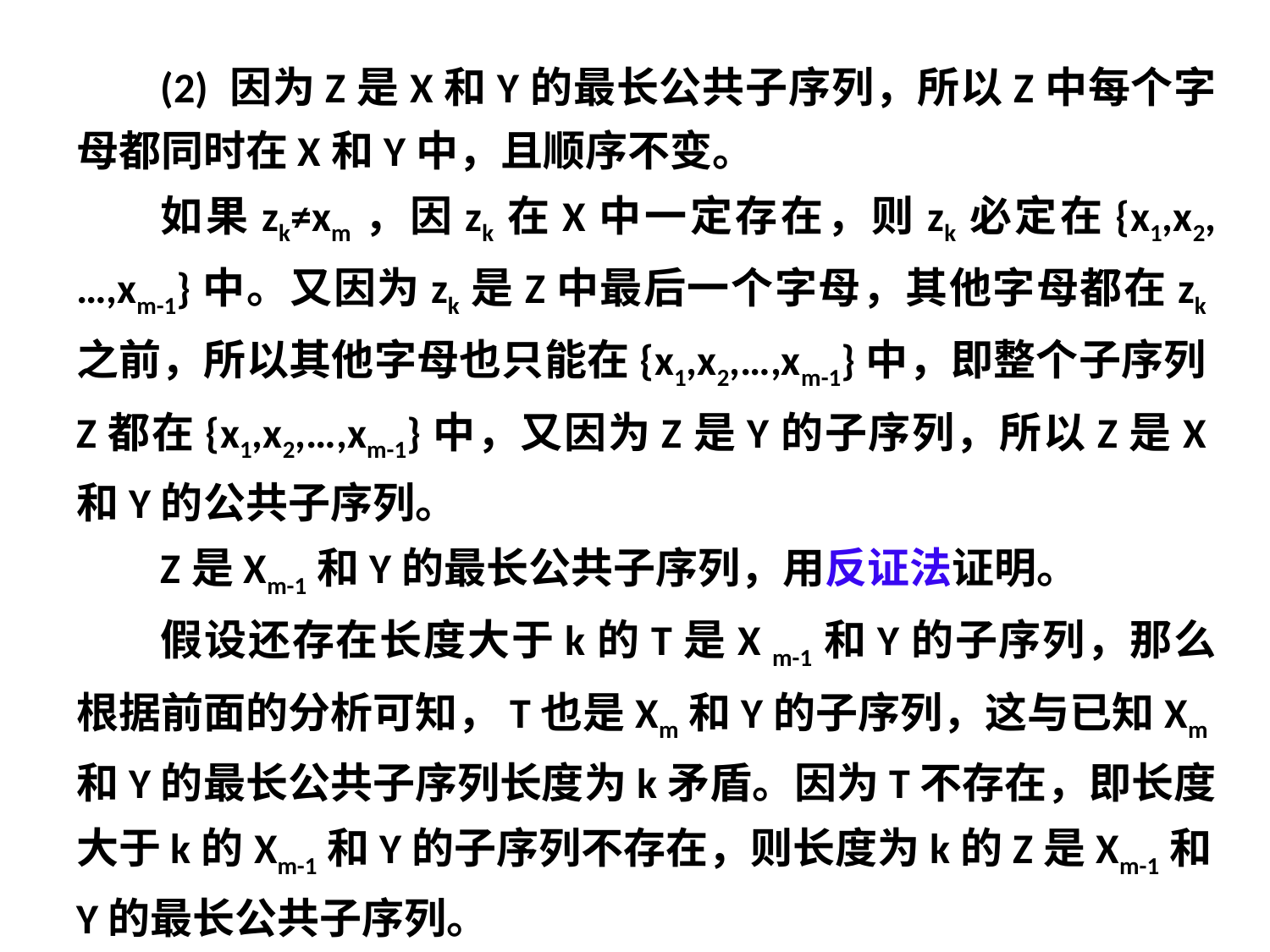

(2) 因为Z是X和Y的最长公共子序列，所以Z中每个字母都同时在X和Y中，且顺序不变。
如果zk≠xm，因zk在X中一定存在，则zk必定在{x1,x2,…,xm-1}中。又因为zk是Z中最后一个字母，其他字母都在zk之前，所以其他字母也只能在{x1,x2,…,xm-1}中，即整个子序列Z都在{x1,x2,…,xm-1}中，又因为Z是Y的子序列，所以Z是X和Y的公共子序列。
Z是Xm-1和Y的最长公共子序列，用反证法证明。
假设还存在长度大于k的T是X m-1和Y的子序列，那么根据前面的分析可知，T也是Xm和Y的子序列，这与已知Xm和Y的最长公共子序列长度为k矛盾。因为T不存在，即长度大于k的Xm-1和Y的子序列不存在，则长度为k的Z是Xm-1和Y的最长公共子序列。